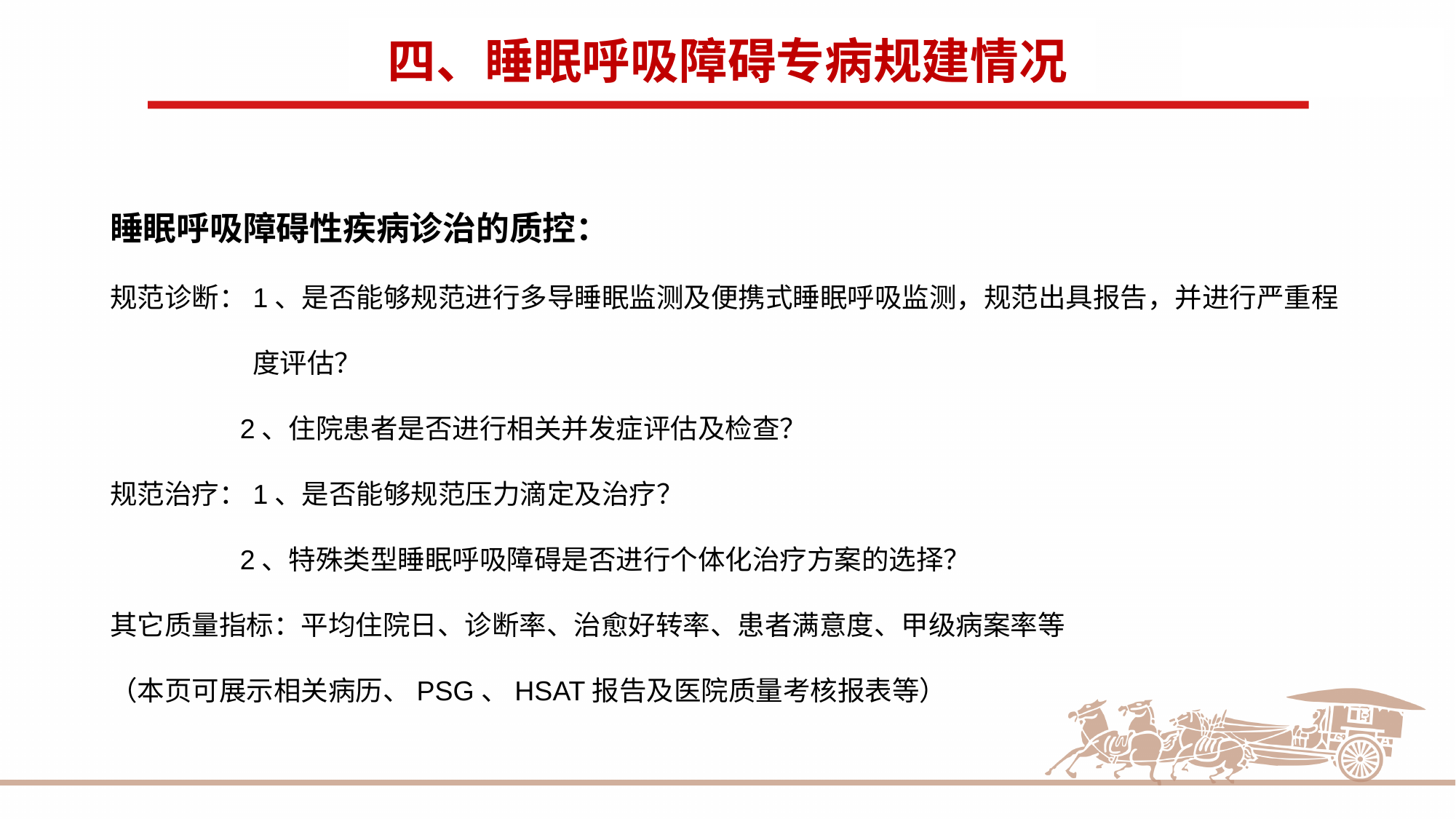

四、睡眠呼吸障碍专病规建情况
睡眠呼吸障碍性疾病诊治的质控：
规范诊断：1、是否能够规范进行多导睡眠监测及便携式睡眠呼吸监测，规范出具报告，并进行严重程
                      度评估？
                 2、住院患者是否进行相关并发症评估及检查？
规范治疗：1、是否能够规范压力滴定及治疗？
                 2、特殊类型睡眠呼吸障碍是否进行个体化治疗方案的选择？
其它质量指标：平均住院日、诊断率、治愈好转率、患者满意度、甲级病案率等
（本页可展示相关病历、PSG、HSAT报告及医院质量考核报表等）